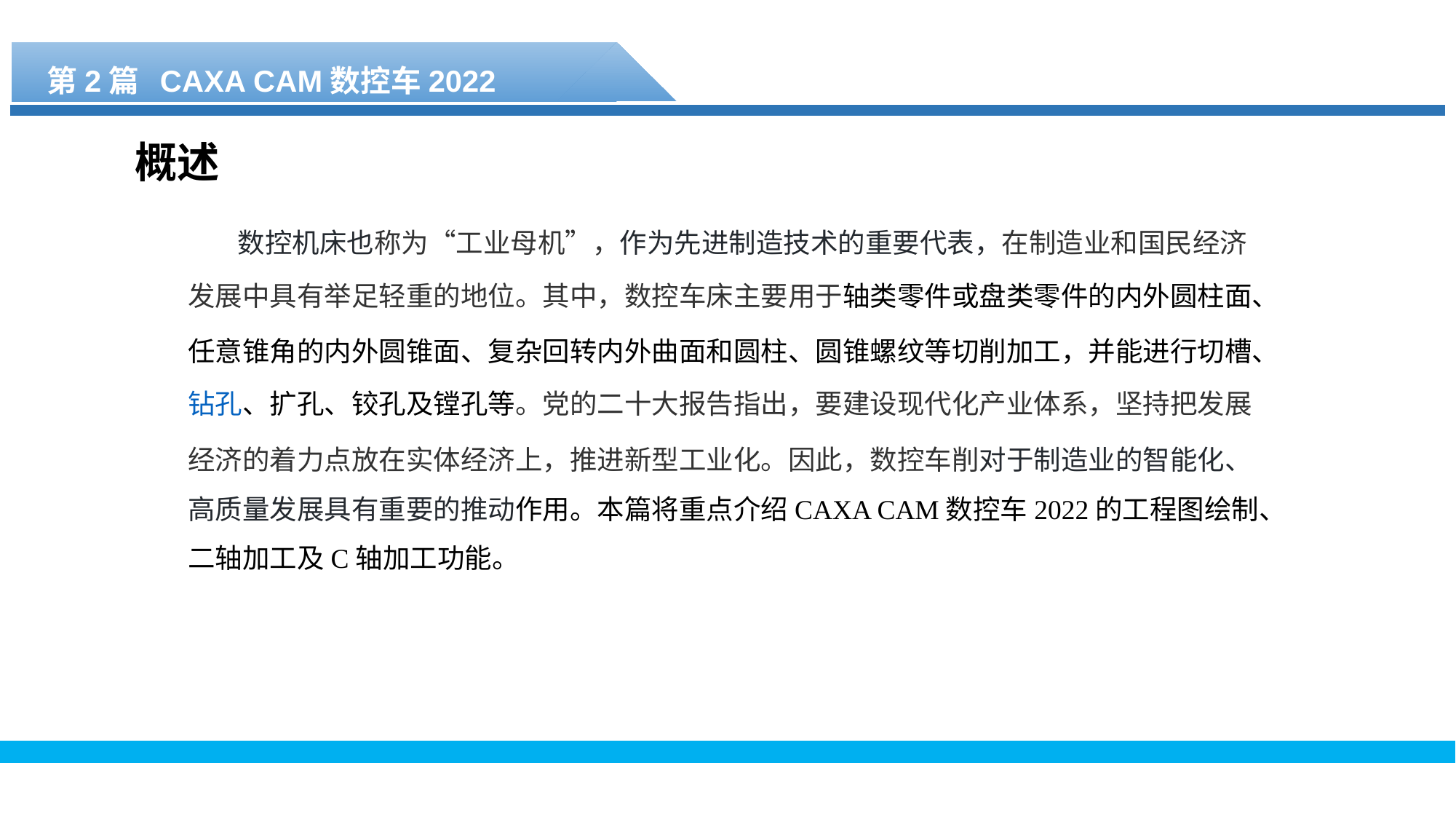

第2篇  CAXA CAM数控车2022
概述
       数控机床也称为“工业母机”，作为先进制造技术的重要代表，在制造业和国民经济发展中具有举足轻重的地位。其中，数控车床主要用于轴类零件或盘类零件的内外圆柱面、任意锥角的内外圆锥面、复杂回转内外曲面和圆柱、圆锥螺纹等切削加工，并能进行切槽、钻孔、扩孔、铰孔及镗孔等。党的二十大报告指出，要建设现代化产业体系，坚持把发展经济的着力点放在实体经济上，推进新型工业化。因此，数控车削对于制造业的智能化、高质量发展具有重要的推动作用。本篇将重点介绍CAXA CAM数控车2022的工程图绘制、二轴加工及C轴加工功能。